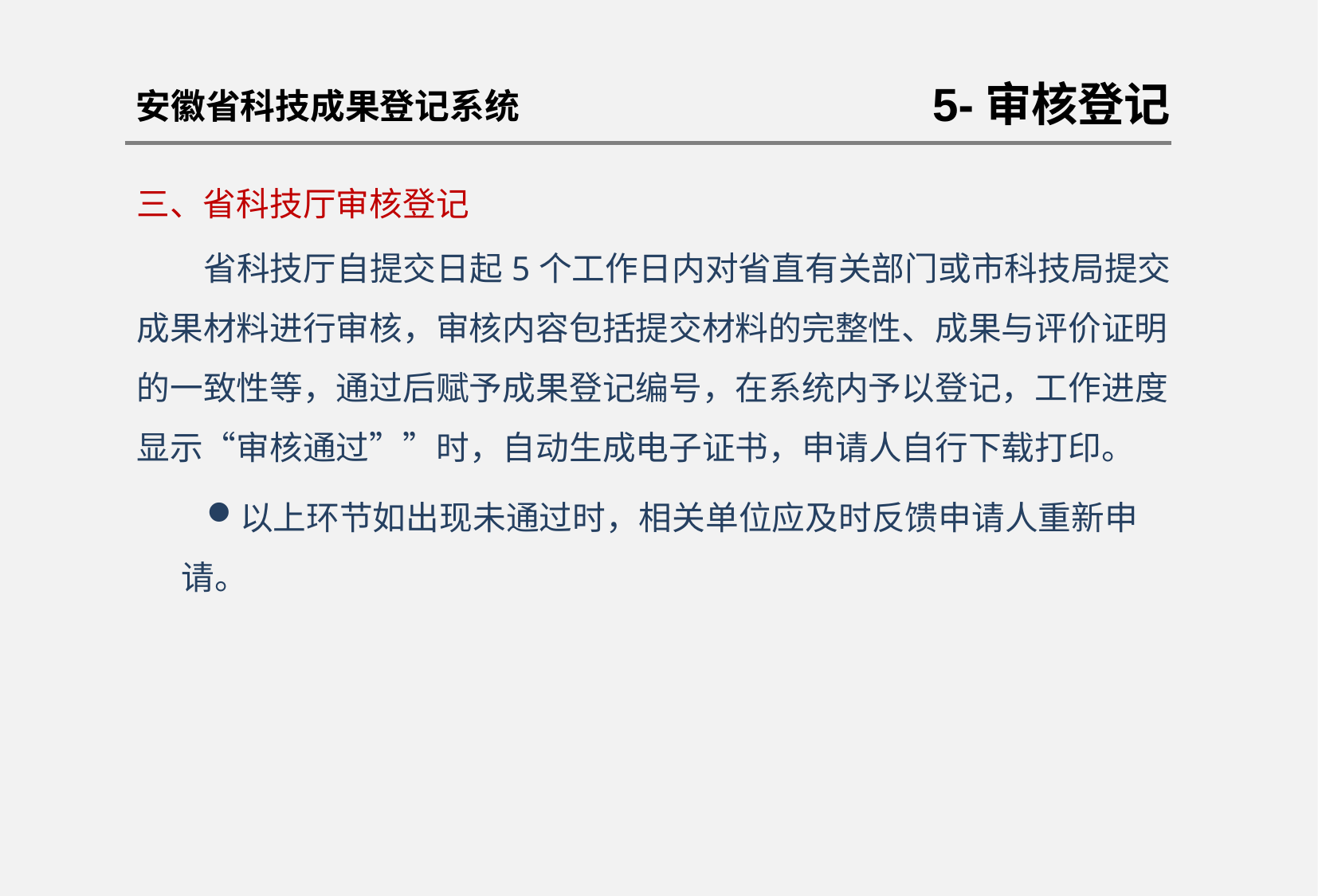

安徽省科技成果登记系统
5-审核登记
三、省科技厅审核登记
        省科技厅自提交日起5个工作日内对省直有关部门或市科技局提交成果材料进行审核，审核内容包括提交材料的完整性、成果与评价证明的一致性等，通过后赋予成果登记编号，在系统内予以登记，工作进度显示“审核通过””时，自动生成电子证书，申请人自行下载打印。
以上环节如出现未通过时，相关单位应及时反馈申请人重新申请。

50